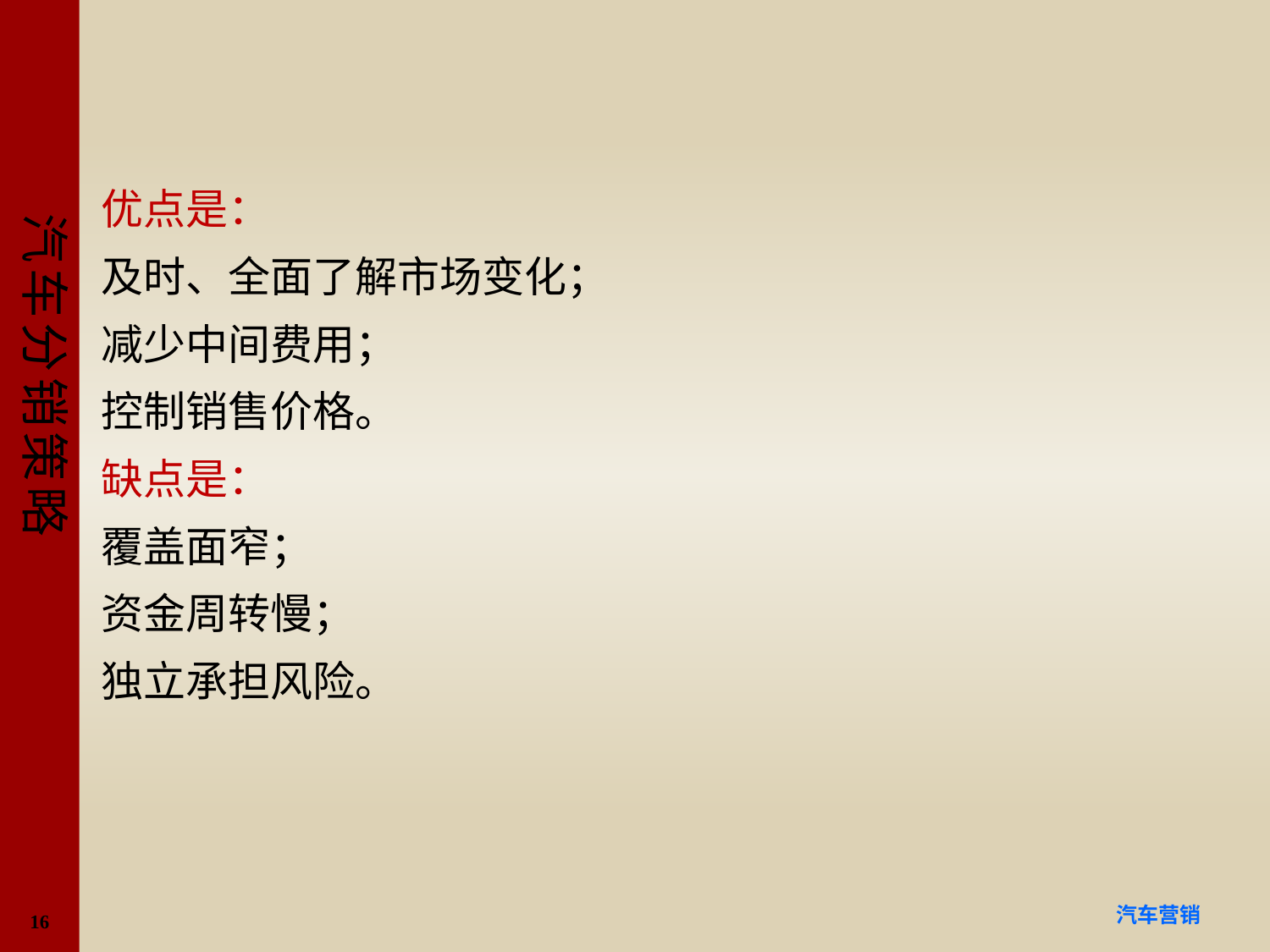

#
优点是：
及时、全面了解市场变化；
减少中间费用；
控制销售价格。
缺点是：
覆盖面窄；
资金周转慢；
独立承担风险。

16